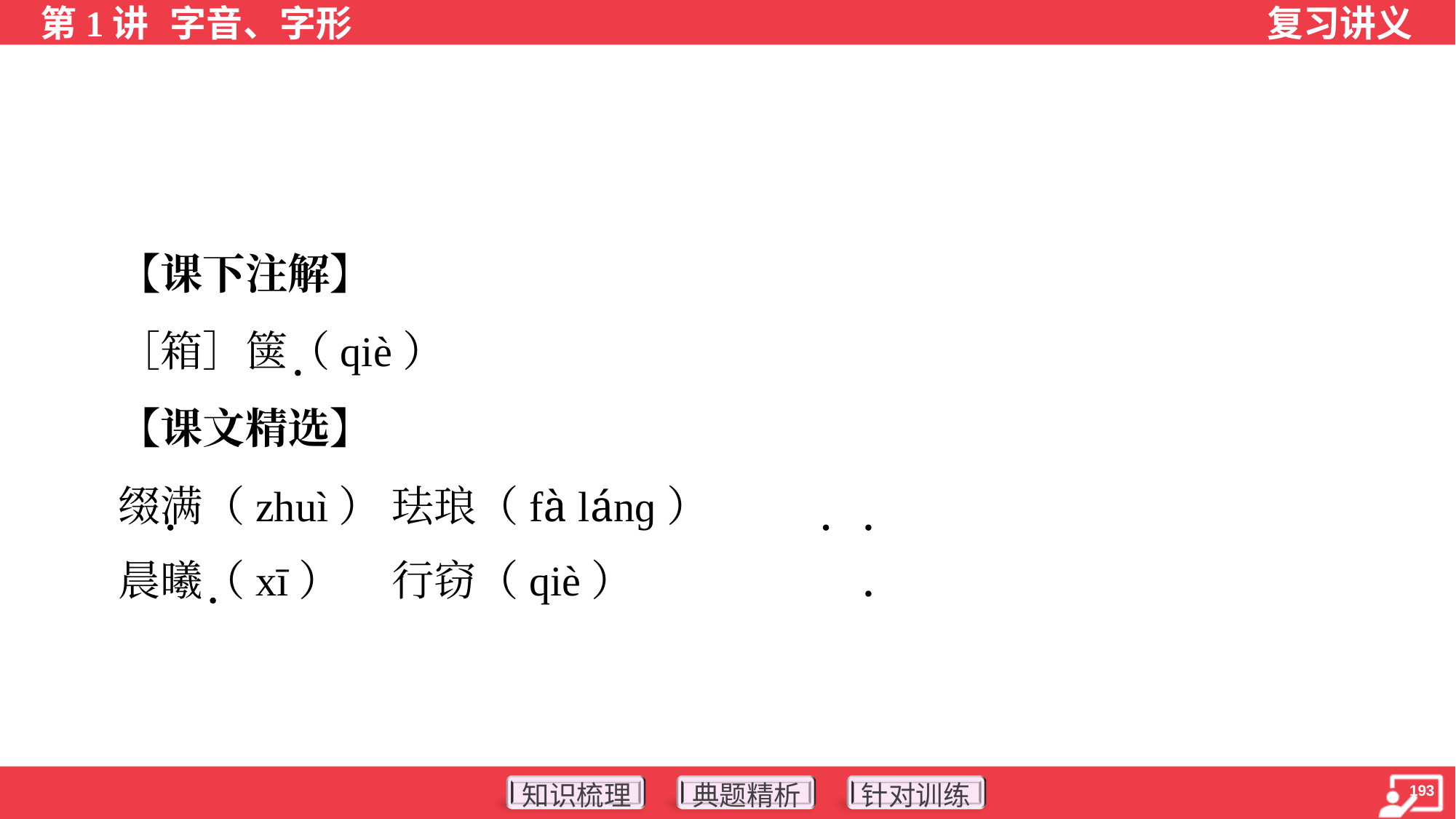

【课下注解】
    ［箱］箧（qiè）
    【课文精选】
    缀满（zhuì）	珐琅（fà lánɡ）
    晨曦（xī）	行窃（qiè）